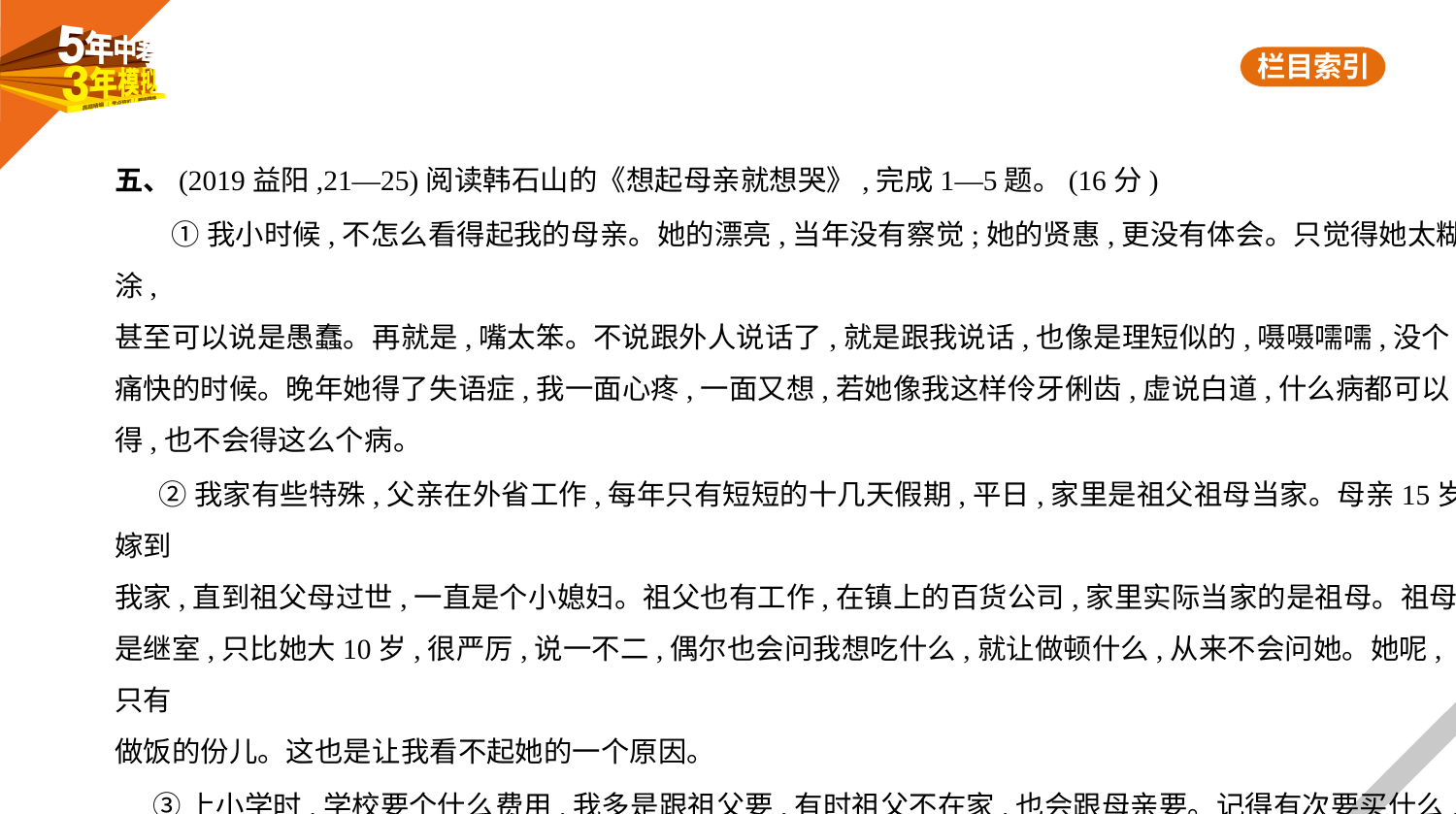

五、(2019益阳,21—25)阅读韩石山的《想起母亲就想哭》,完成1—5题。(16分)
         ①我小时候,不怎么看得起我的母亲。她的漂亮,当年没有察觉;她的贤惠,更没有体会。只觉得她太糊涂,
甚至可以说是愚蠢。再就是,嘴太笨。不说跟外人说话了,就是跟我说话,也像是理短似的,嗫嗫嚅嚅,没个
痛快的时候。晚年她得了失语症,我一面心疼,一面又想,若她像我这样伶牙俐齿,虚说白道,什么病都可以
得,也不会得这么个病。
       ②我家有些特殊,父亲在外省工作,每年只有短短的十几天假期,平日,家里是祖父祖母当家。母亲15岁嫁到
我家,直到祖父母过世,一直是个小媳妇。祖父也有工作,在镇上的百货公司,家里实际当家的是祖母。祖母
是继室,只比她大10岁,很严厉,说一不二,偶尔也会问我想吃什么,就让做顿什么,从来不会问她。她呢,只有
做饭的份儿。这也是让我看不起她的一个原因。
      ③上小学时,学校要个什么费用,我多是跟祖父要,有时祖父不在家,也会跟母亲要。记得有次要买什么,三
毛钱吧,我说五毛。母亲一面掏钱一面问:够吗?那一刻,我一面后悔没有多说些,一面又暗暗埋怨母亲太糊